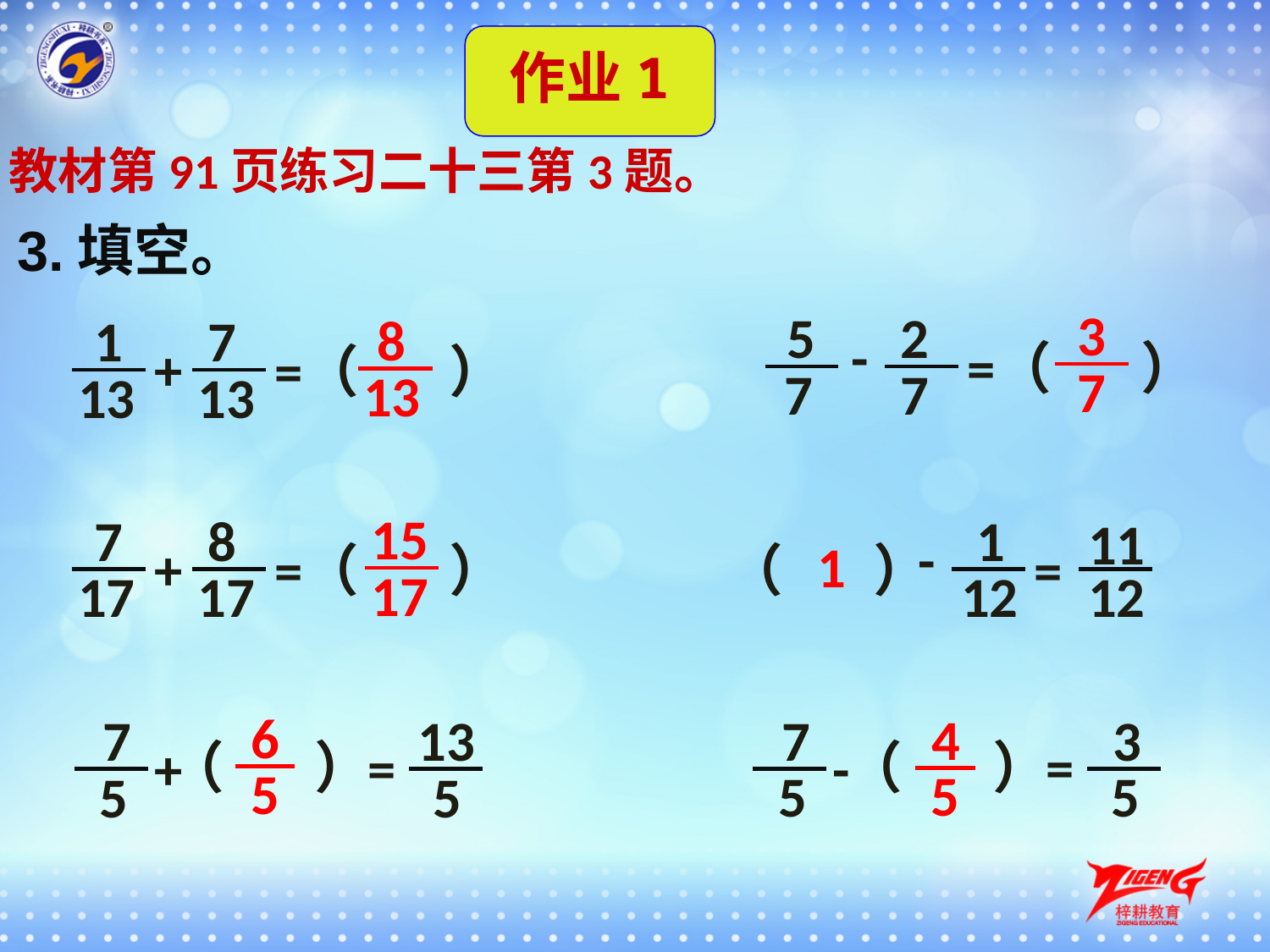

作业1
教材第91页练习二十三第3题。
3.填空。
3
5
2
8
1
7
-
=
（       ）
+
=
（       ）
7
7
7
13
13
13
15
7
8
1
11
-
1
+
（       ）
=
（       ）
=
17
17
17
12
12
6
4
7
3
7
13
（       ）
（       ）
=
=
-
+
5
5
5
5
5
5